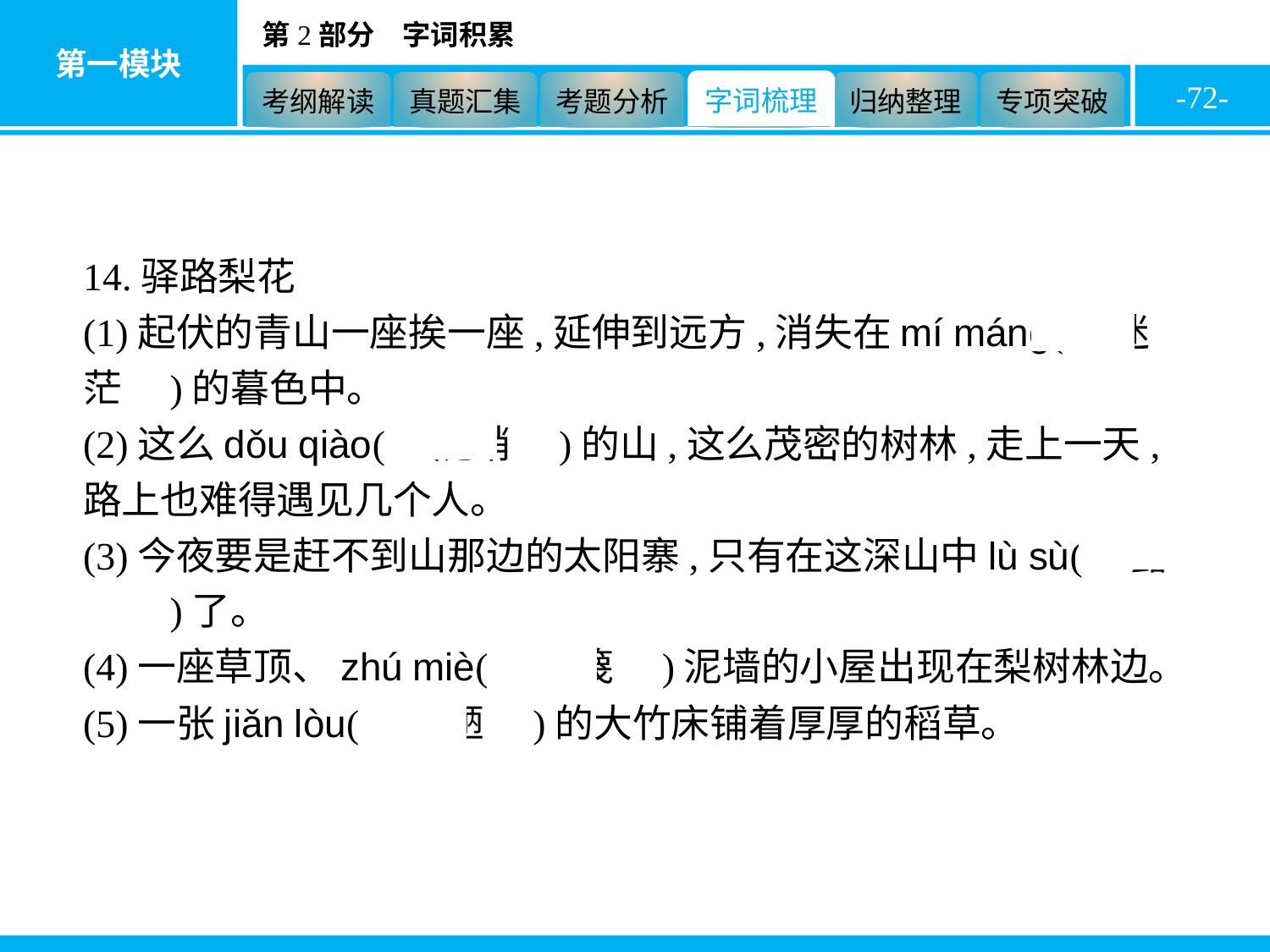

-72-
14.驿路梨花
(1)起伏的青山一座挨一座,延伸到远方,消失在mí máng(　迷茫　)的暮色中。
(2)这么dǒu qiào(　陡峭　)的山,这么茂密的树林,走上一天,路上也难得遇见几个人。
(3)今夜要是赶不到山那边的太阳寨,只有在这深山中lù sù(　露宿　)了。
(4)一座草顶、zhú miè(　竹篾　)泥墙的小屋出现在梨树林边。
(5)一张jiǎn lòu(　简陋　)的大竹床铺着厚厚的稻草。